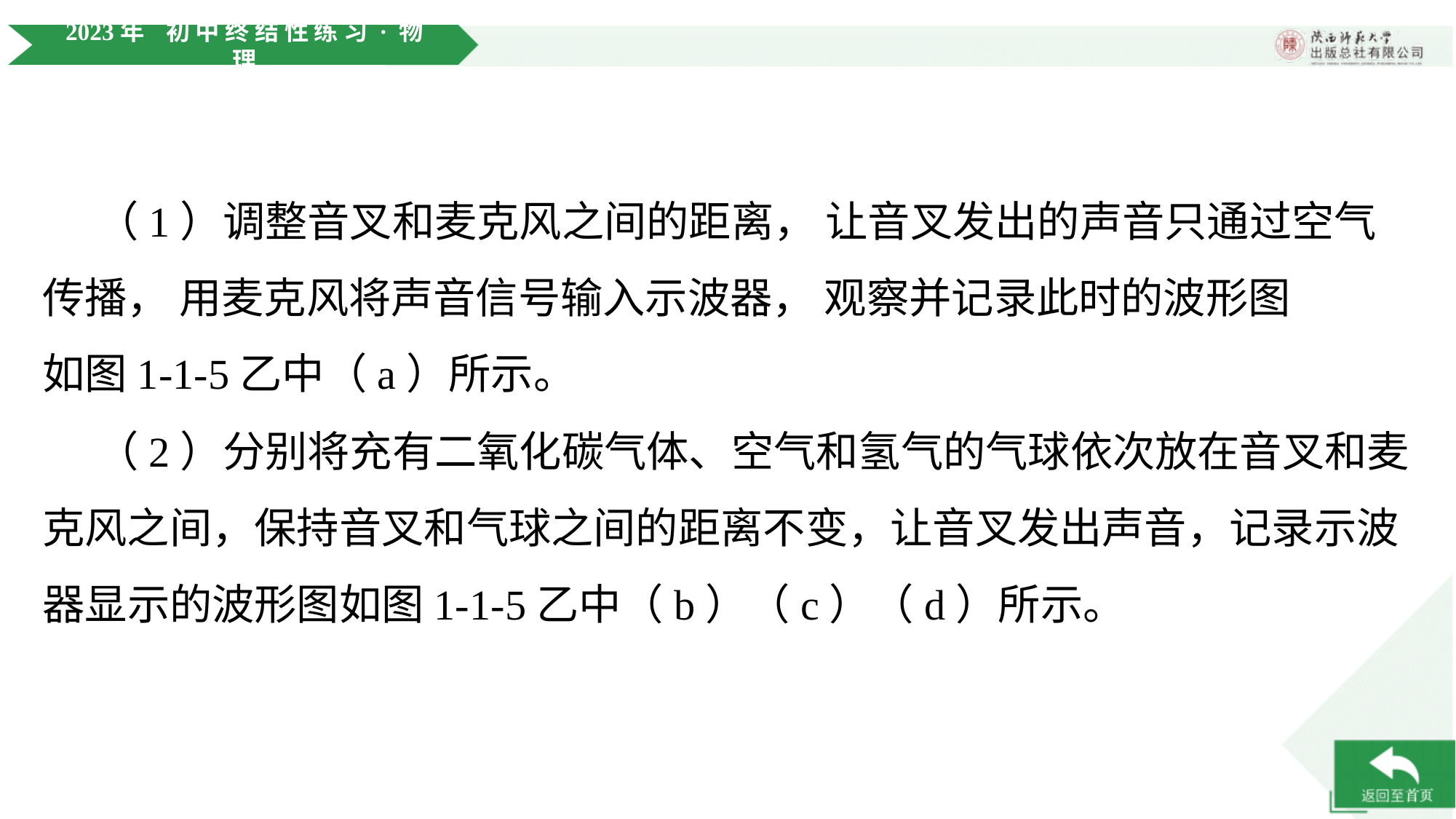

（1）调整音叉和麦克风之间的距离， 让音叉发出的声音只通过空气传播， 用麦克风将声音信号输入示波器， 观察并记录此时的波形图
如图1-1-5乙中（a）所示。
    （2）分别将充有二氧化碳气体、空气和氢气的气球依次放在音叉和麦克风之间，保持音叉和气球之间的距离不变，让音叉发出声音，记录示波器显示的波形图如图1-1-5乙中（b）（c）（d）所示。